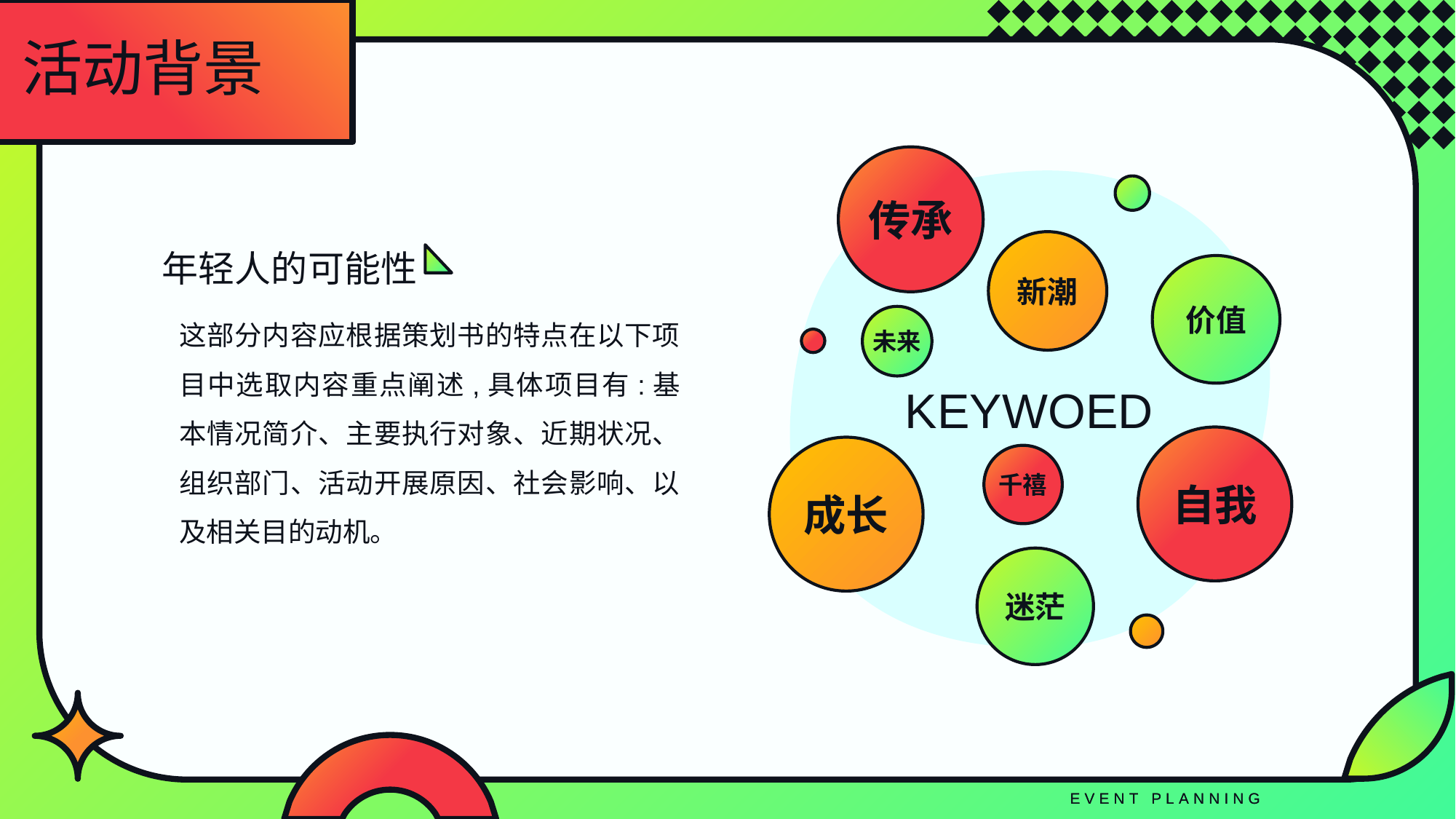

活动背景
传承

年轻人的可能性
新潮

价值
这部分内容应根据策划书的特点在以下项目中选取内容重点阐述,具体项目有:基本情况简介、主要执行对象、近期状况、组织部门、活动开展原因、社会影响、以及相关目的动机。
未来

KEYWOED
自我
成长
千禧
迷茫

EVENT PLANNING